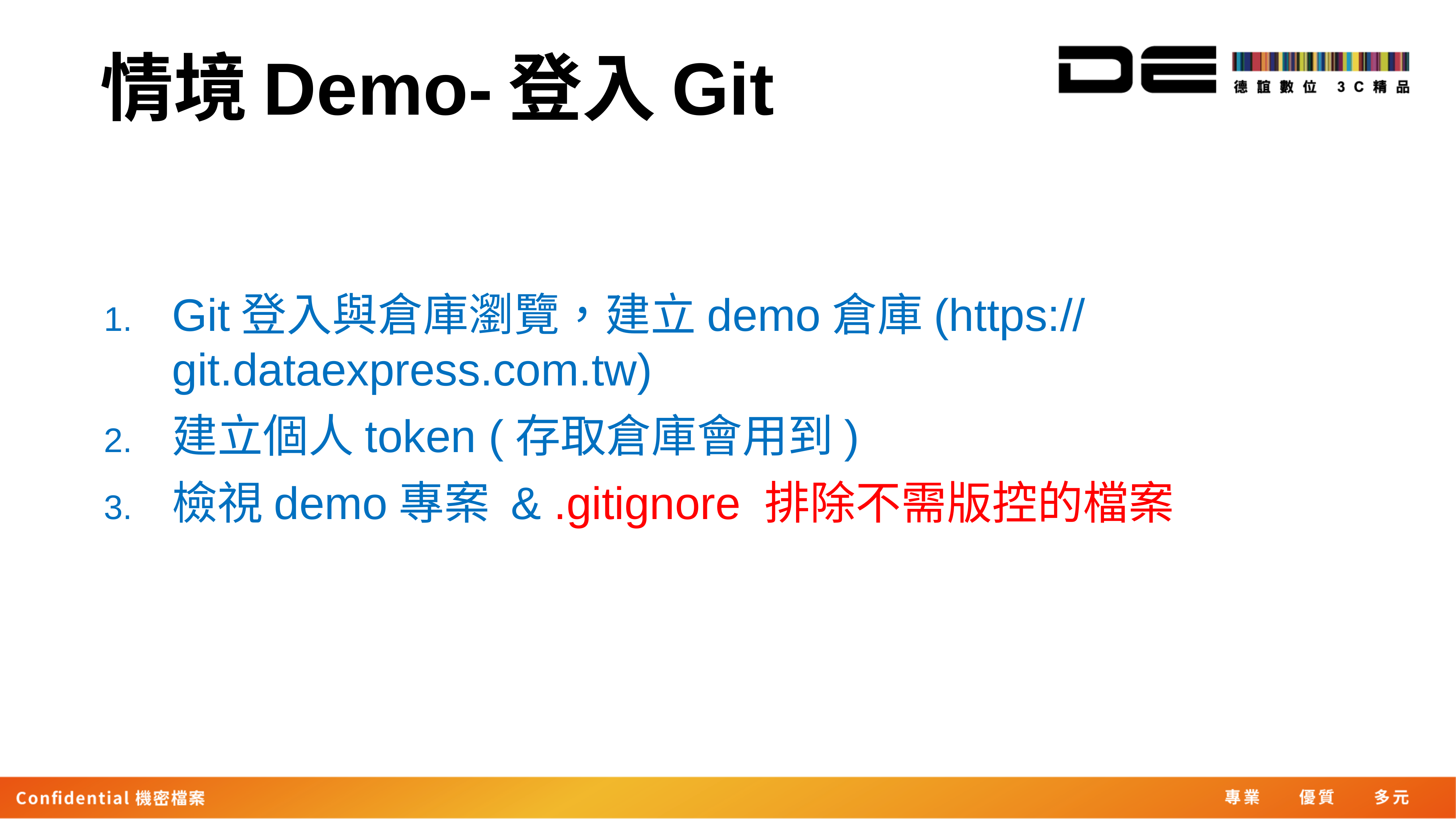

情境Demo-登入Git
Git登入與倉庫瀏覽，建立demo倉庫(https://git.dataexpress.com.tw)
建立個人token (存取倉庫會用到)
檢視demo專案 & .gitignore 排除不需版控的檔案